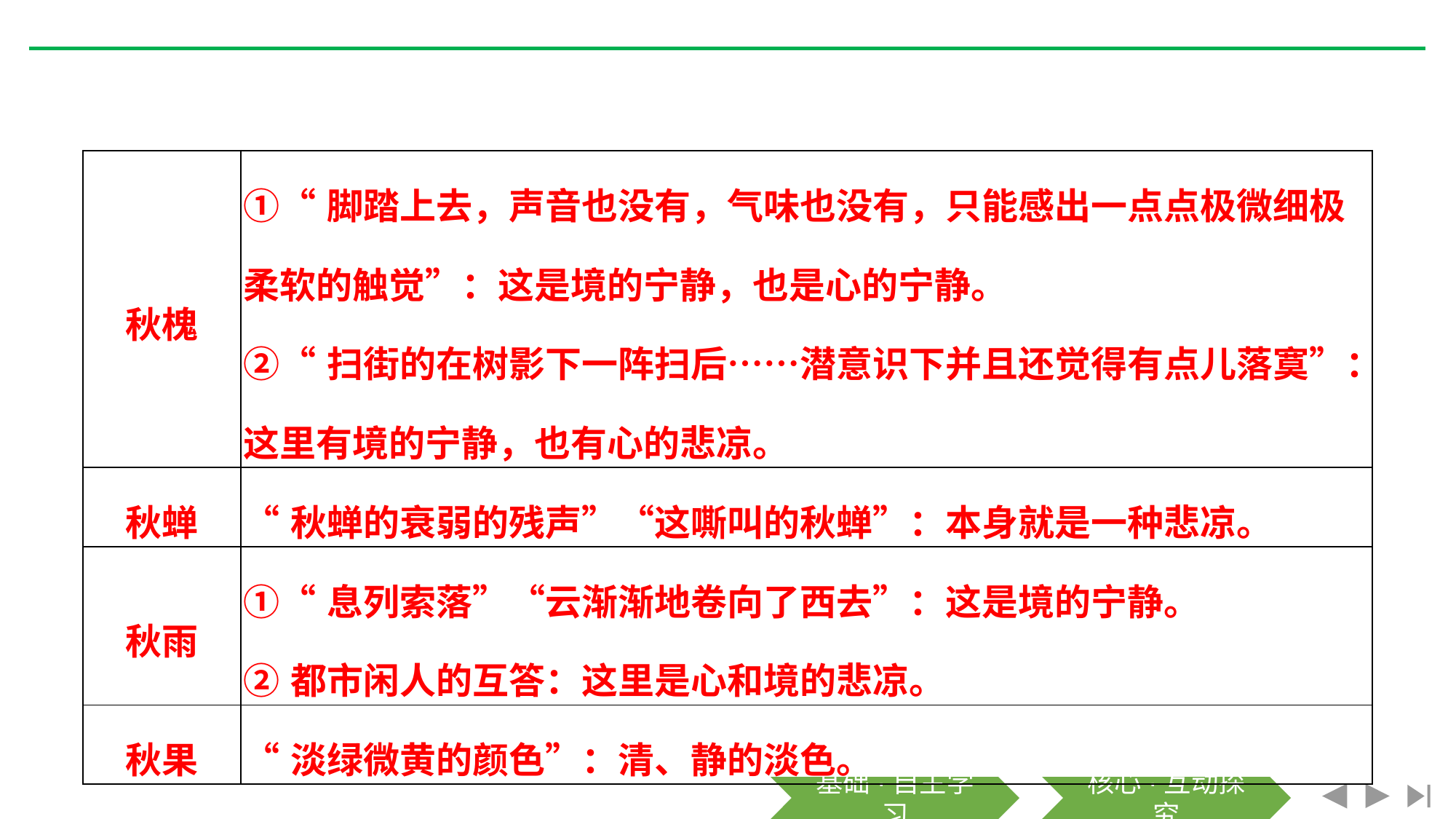

| 秋槐 | ①“脚踏上去，声音也没有，气味也没有，只能感出一点点极微细极柔软的触觉”：这是境的宁静，也是心的宁静。 ②“扫街的在树影下一阵扫后……潜意识下并且还觉得有点儿落寞”：这里有境的宁静，也有心的悲凉。 |
| --- | --- |
| 秋蝉 | “秋蝉的衰弱的残声”“这嘶叫的秋蝉”：本身就是一种悲凉。 |
| 秋雨 | ①“息列索落”“云渐渐地卷向了西去”：这是境的宁静。 ②都市闲人的互答：这里是心和境的悲凉。 |
| 秋果 | “淡绿微黄的颜色”：清、静的淡色。 |